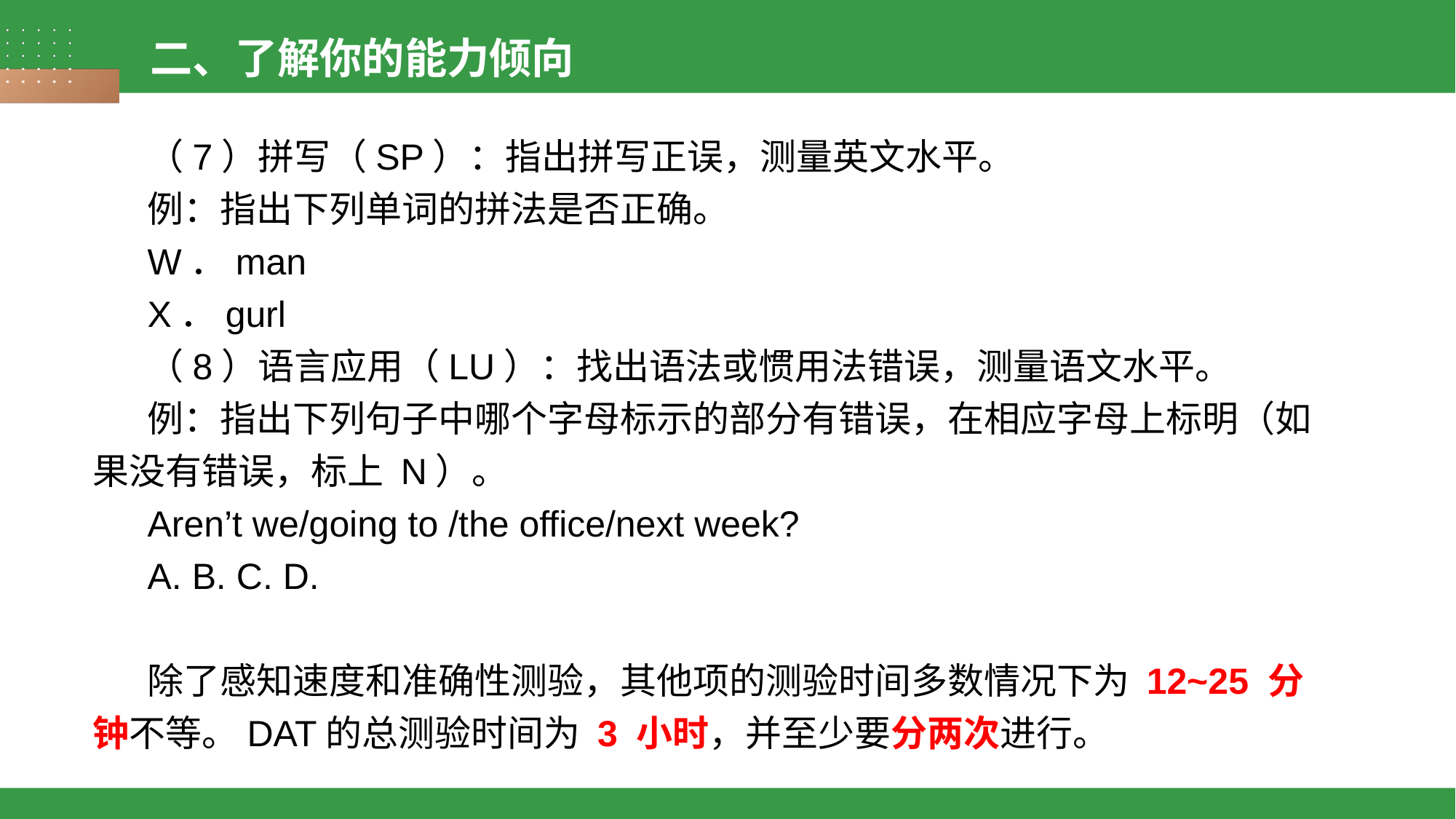

二、了解你的能力倾向
（7）拼写（SP）：指出拼写正误，测量英文水平。
例：指出下列单词的拼法是否正确。
W．man
X．gurl
（8）语言应用（LU）：找出语法或惯用法错误，测量语文水平。
例：指出下列句子中哪个字母标示的部分有错误，在相应字母上标明（如果没有错误，标上 N）。
Aren’t we/going to /the office/next week?
A. B. C. D.

除了感知速度和准确性测验，其他项的测验时间多数情况下为 12~25 分钟不等。DAT的总测验时间为 3 小时，并至少要分两次进行。